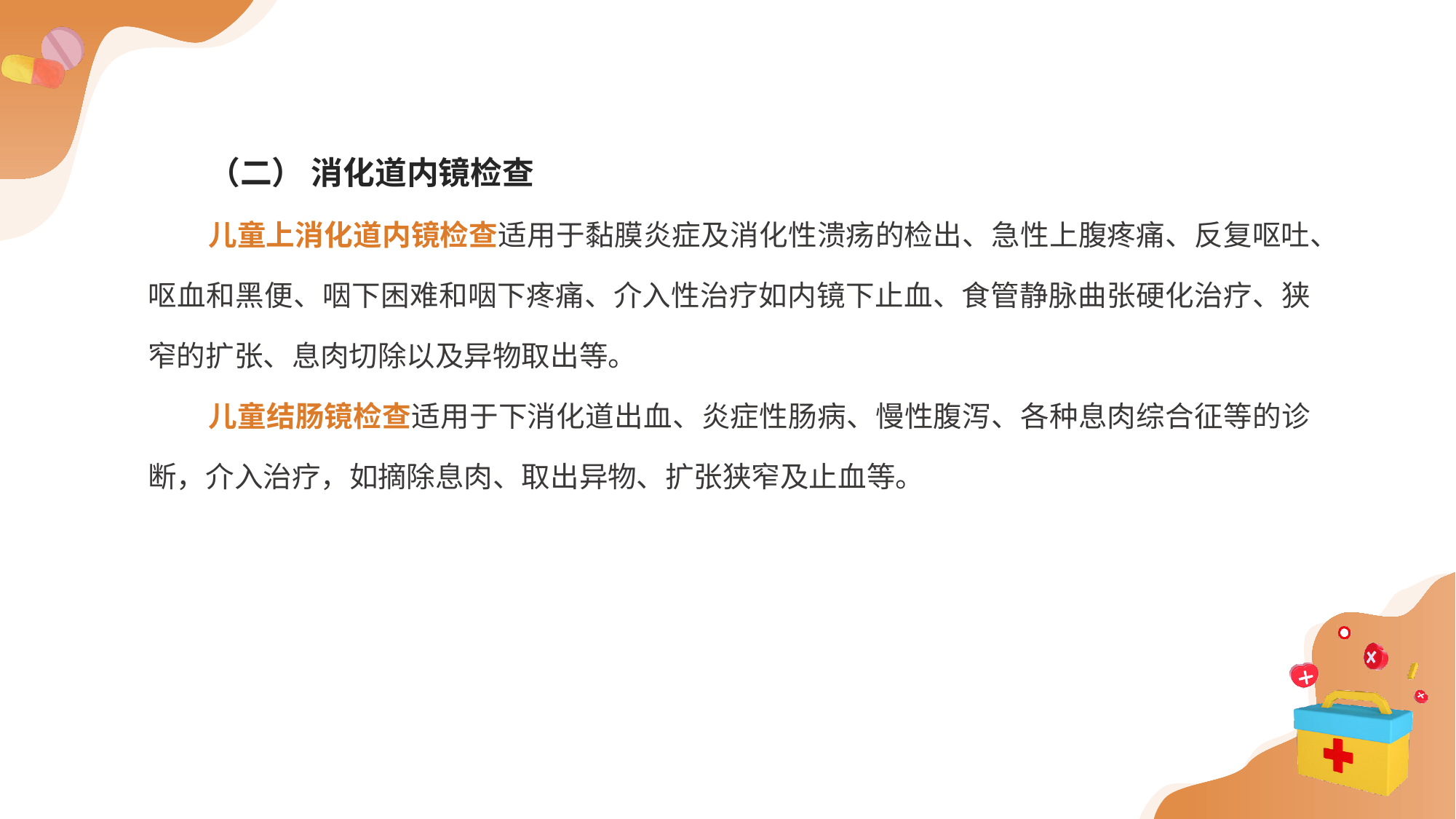

（二） 消化道内镜检查
儿童上消化道内镜检查适用于黏膜炎症及消化性溃疡的检出、急性上腹疼痛、反复呕吐、呕血和黑便、咽下困难和咽下疼痛、介入性治疗如内镜下止血、食管静脉曲张硬化治疗、狭窄的扩张、息肉切除以及异物取出等。
儿童结肠镜检查适用于下消化道出血、炎症性肠病、慢性腹泻、各种息肉综合征等的诊断，介入治疗，如摘除息肉、取出异物、扩张狭窄及止血等。